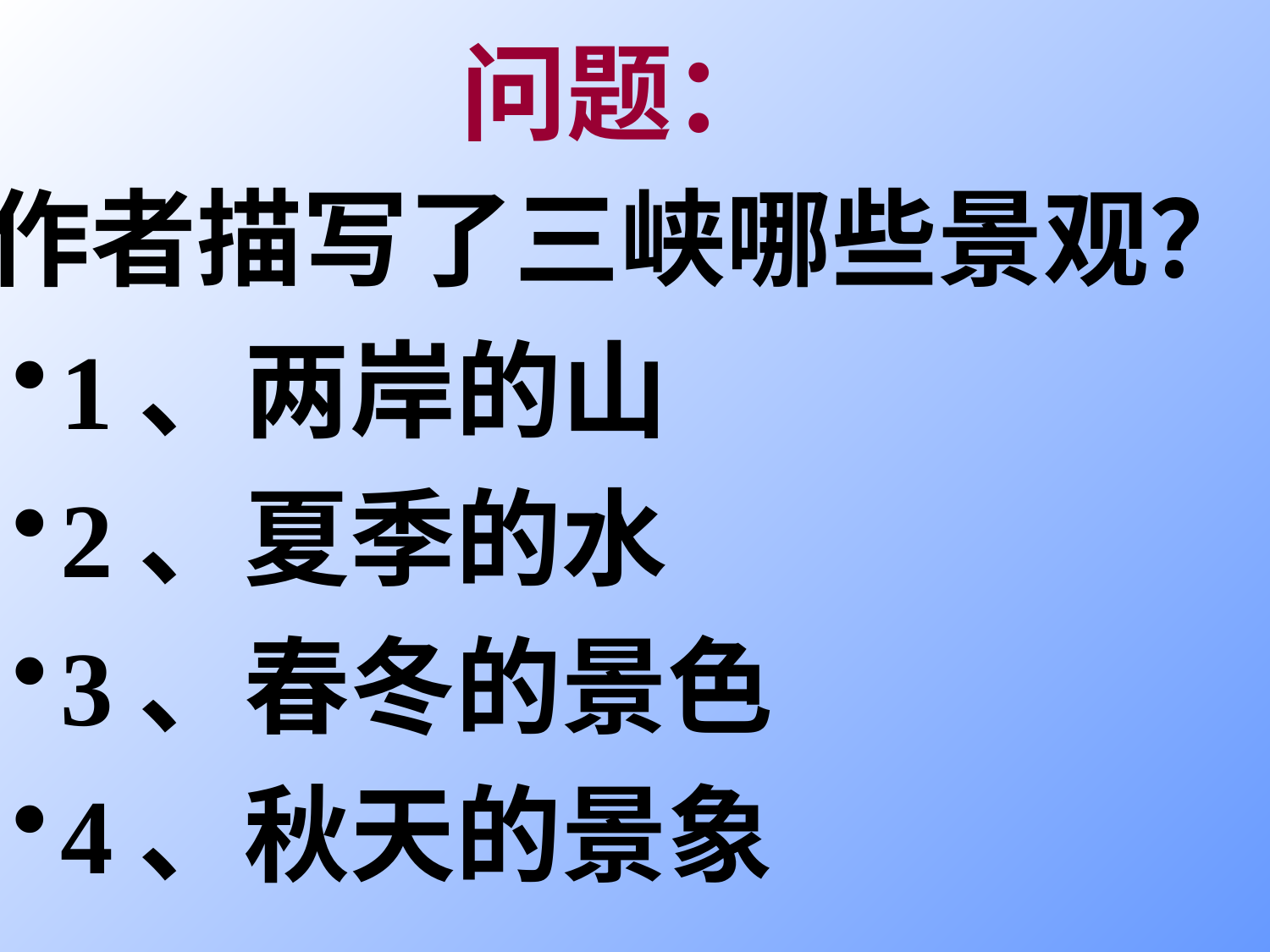

# 问题： 作者描写了三峡哪些景观？
1、两岸的山
2、夏季的水
3、春冬的景色
4、秋天的景象